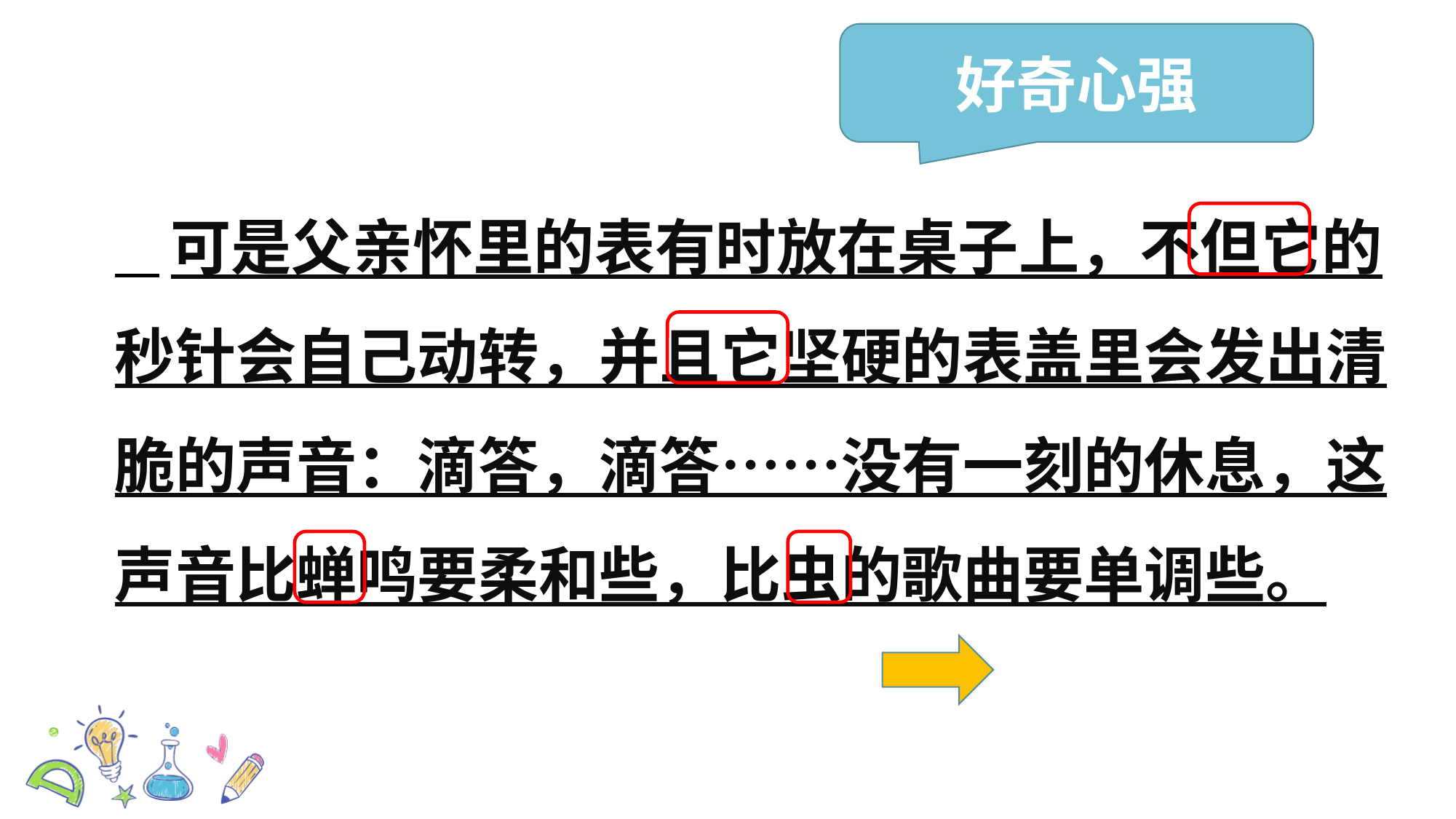

好奇心强
    可是父亲怀里的表有时放在桌子上，不但它的秒针会自己动转，并且它坚硬的表盖里会发出清脆的声音：滴答，滴答……没有一刻的休息，这声音比蝉鸣要柔和些，比虫的歌曲要单调些。